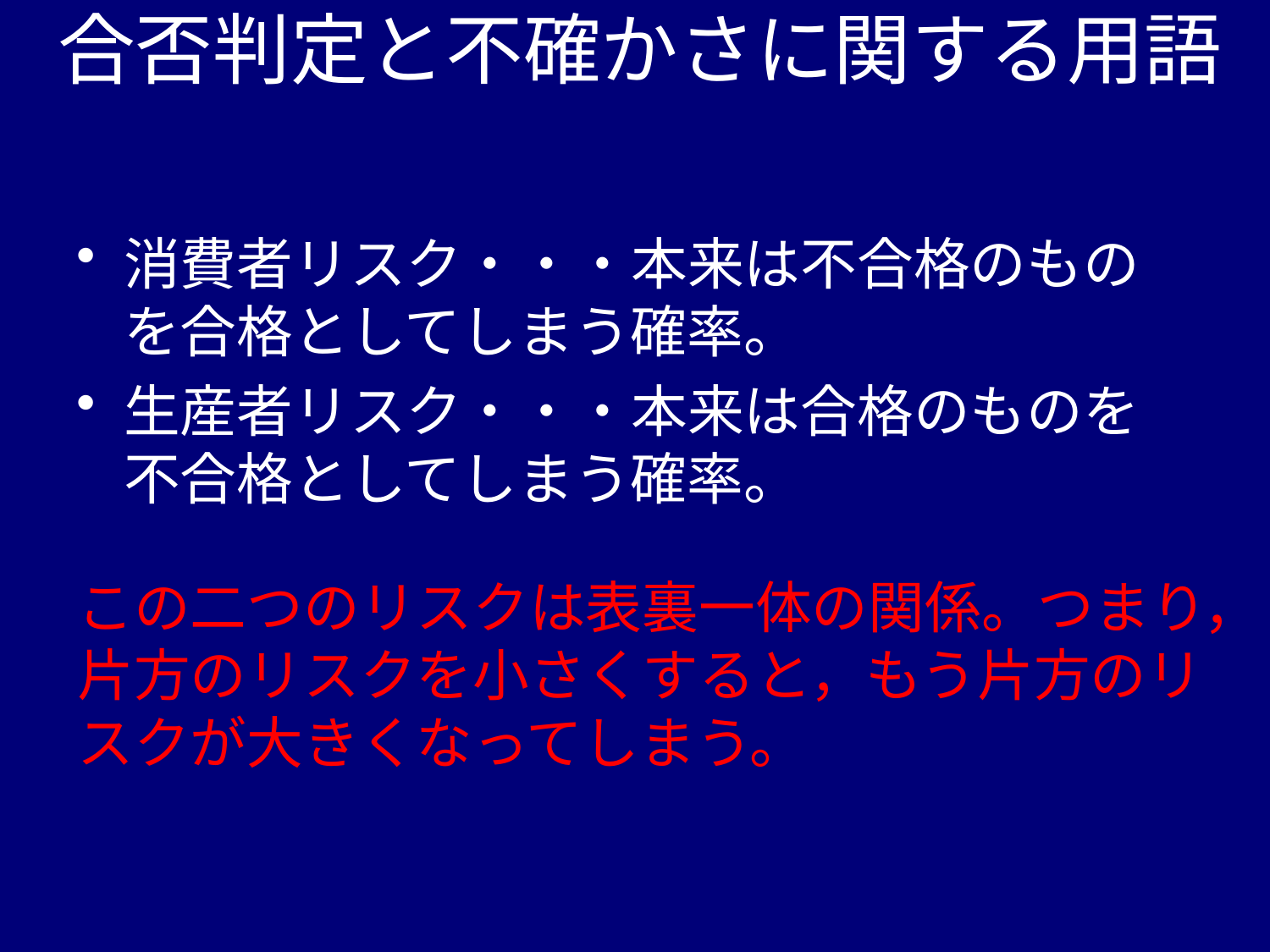

# 合否判定と不確かさに関する用語
消費者リスク・・・本来は不合格のものを合格としてしまう確率。
生産者リスク・・・本来は合格のものを不合格としてしまう確率。
この二つのリスクは表裏一体の関係。つまり，片方のリスクを小さくすると，もう片方のリスクが大きくなってしまう。